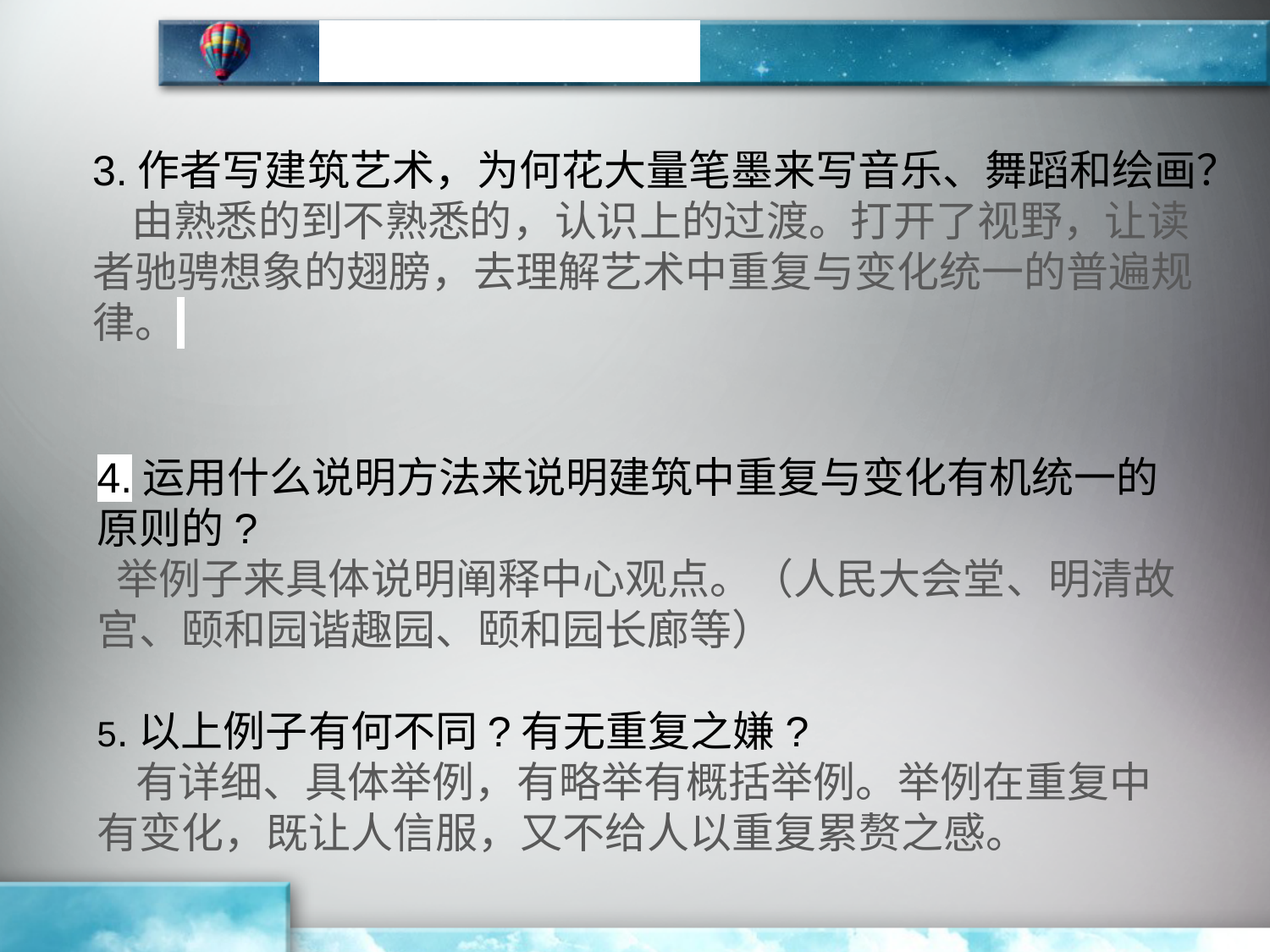

研读课文，了解行文
3.作者写建筑艺术，为何花大量笔墨来写音乐、舞蹈和绘画？
   由熟悉的到不熟悉的，认识上的过渡。打开了视野，让读者驰骋想象的翅膀，去理解艺术中重复与变化统一的普遍规律。
4.运用什么说明方法来说明建筑中重复与变化有机统一的原则的?
 举例子来具体说明阐释中心观点。（人民大会堂、明清故宫、颐和园谐趣园、颐和园长廊等）

5.以上例子有何不同?有无重复之嫌?
   有详细、具体举例，有略举有概括举例。举例在重复中有变化，既让人信服，又不给人以重复累赘之感。